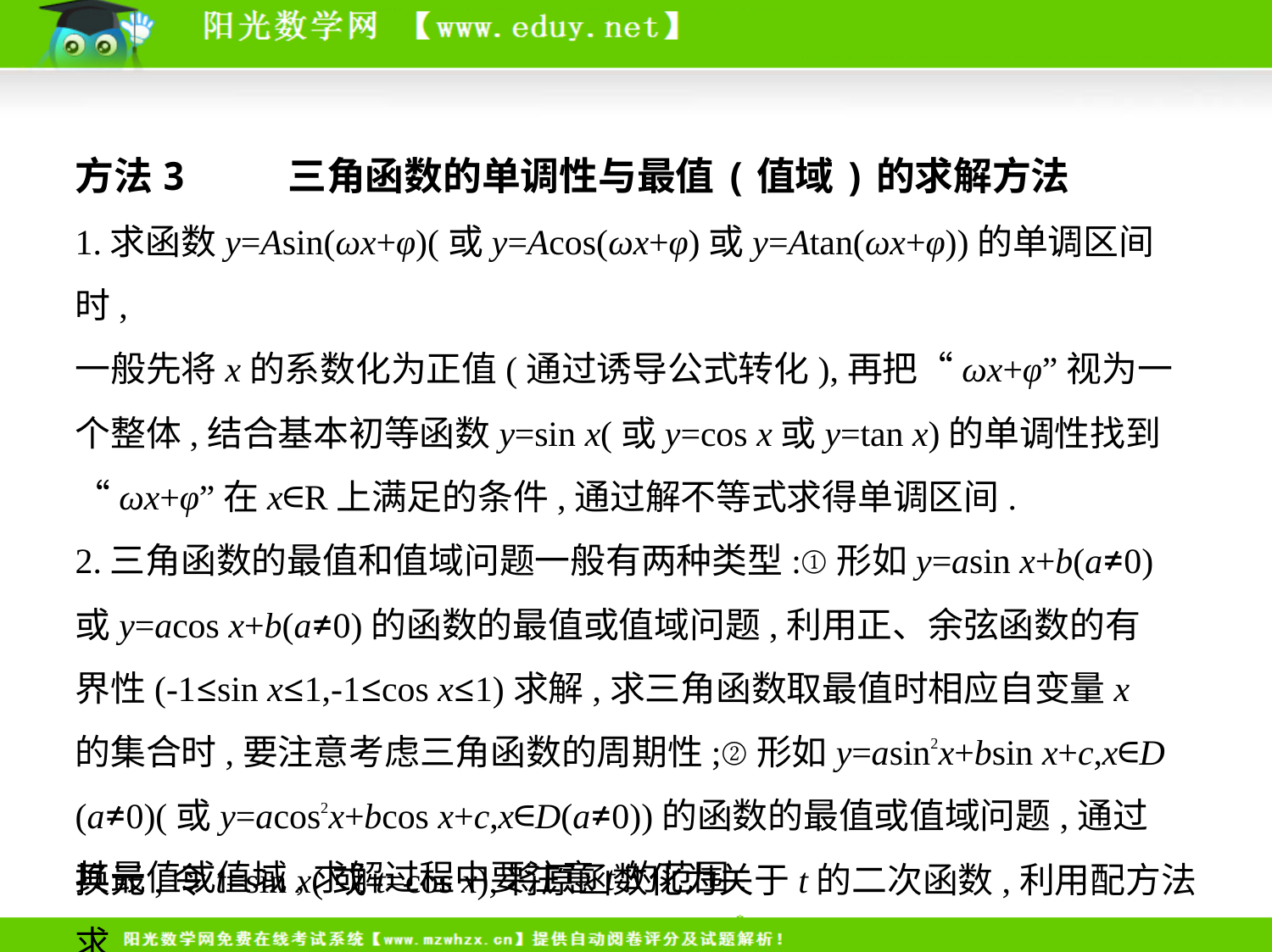

方法3    三角函数的单调性与最值(值域)的求解方法
1.求函数y=Asin(ωx+φ)(或y=Acos(ωx+φ)或y=Atan(ωx+φ))的单调区间时,
一般先将x的系数化为正值(通过诱导公式转化),再把“ωx+φ”视为一
个整体,结合基本初等函数y=sin x(或y=cos x或y=tan x)的单调性找到
“ωx+φ”在x∈R上满足的条件,通过解不等式求得单调区间.
2.三角函数的最值和值域问题一般有两种类型:①形如y=asin x+b(a≠0)
或y=acos x+b(a≠0)的函数的最值或值域问题,利用正、余弦函数的有
界性(-1≤sin x≤1,-1≤cos x≤1)求解,求三角函数取最值时相应自变量x
的集合时,要注意考虑三角函数的周期性;②形如y=asin2x+bsin x+c,x∈D
(a≠0)(或y=acos2x+bcos x+c,x∈D(a≠0))的函数的最值或值域问题,通过
换元,令t=sin x(或t=cos x),将原函数化为关于t的二次函数,利用配方法求
其最值或值域,求解过程中要注意t的范围.